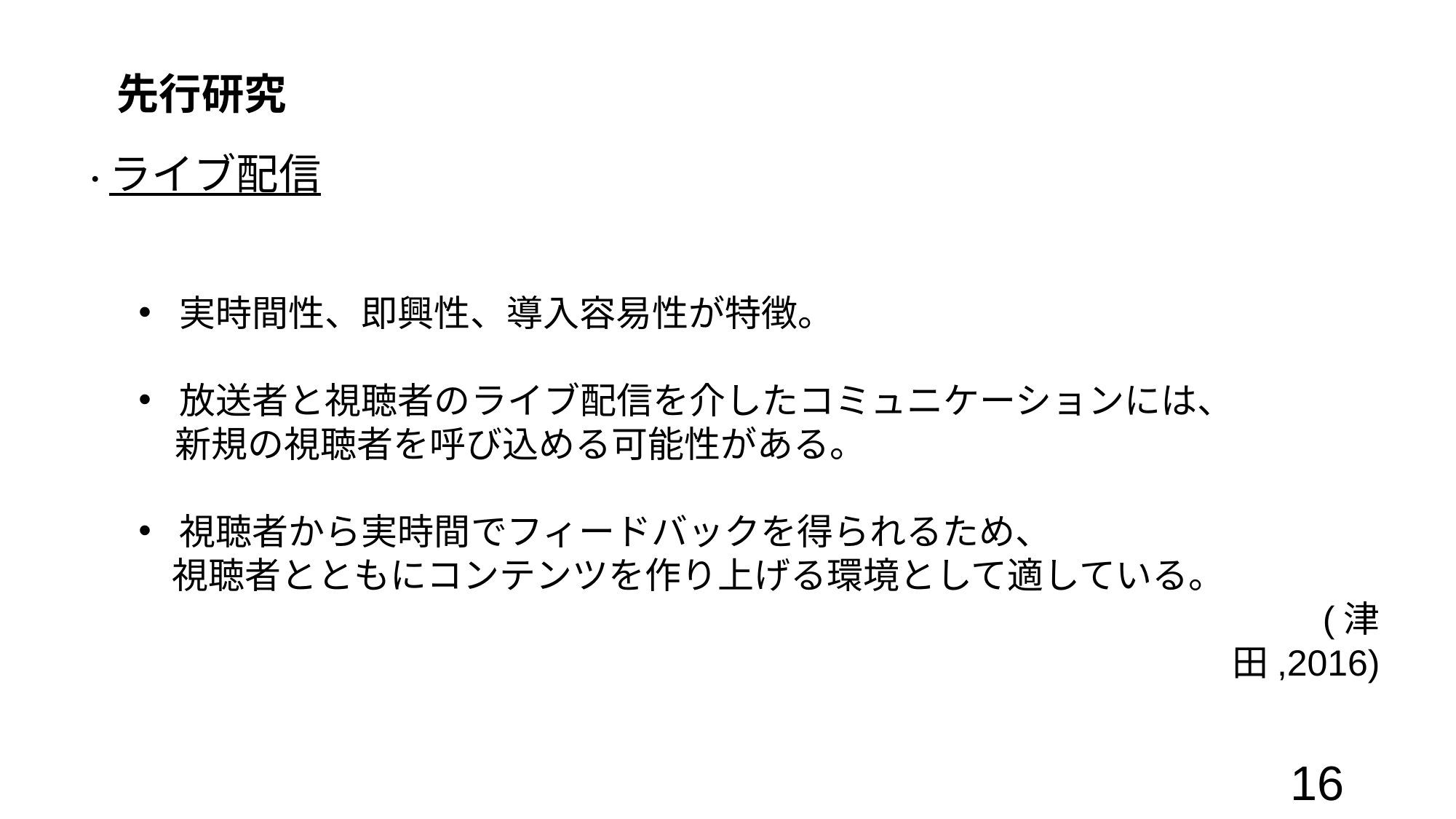

先行研究
・ライブ配信
実時間性、即興性、導入容易性が特徴。

放送者と視聴者のライブ配信を介したコミュニケーションには、
　新規の視聴者を呼び込める可能性がある。

視聴者から実時間でフィードバックを得られるため、
   視聴者とともにコンテンツを作り上げる環境として適している。
                                                                                                             (津田,2016)
16